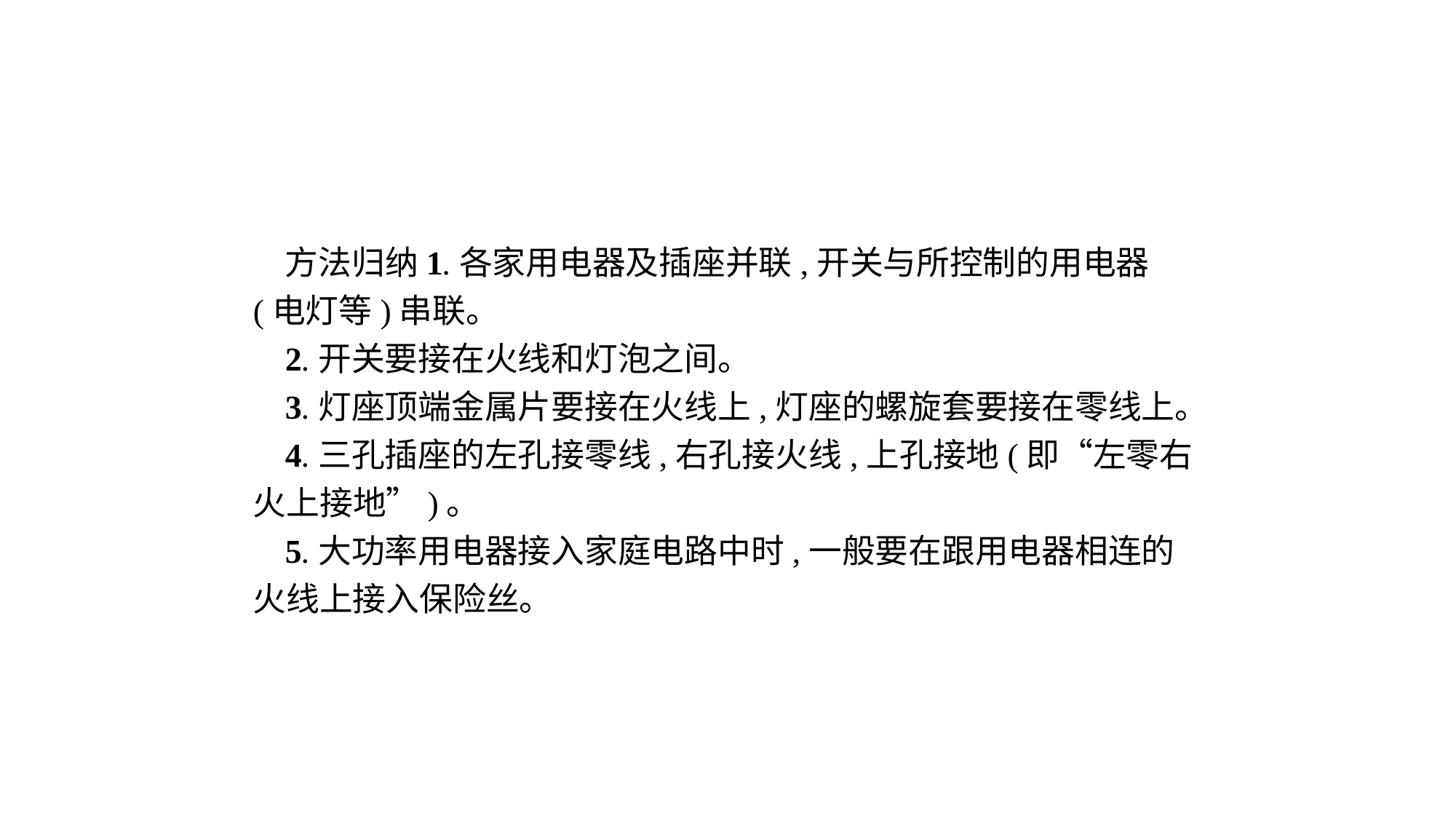

方法归纳1.各家用电器及插座并联,开关与所控制的用电器(电灯等)串联。
2.开关要接在火线和灯泡之间。
3.灯座顶端金属片要接在火线上,灯座的螺旋套要接在零线上。
4.三孔插座的左孔接零线,右孔接火线,上孔接地(即“左零右火上接地”)。
5.大功率用电器接入家庭电路中时,一般要在跟用电器相连的火线上接入保险丝。